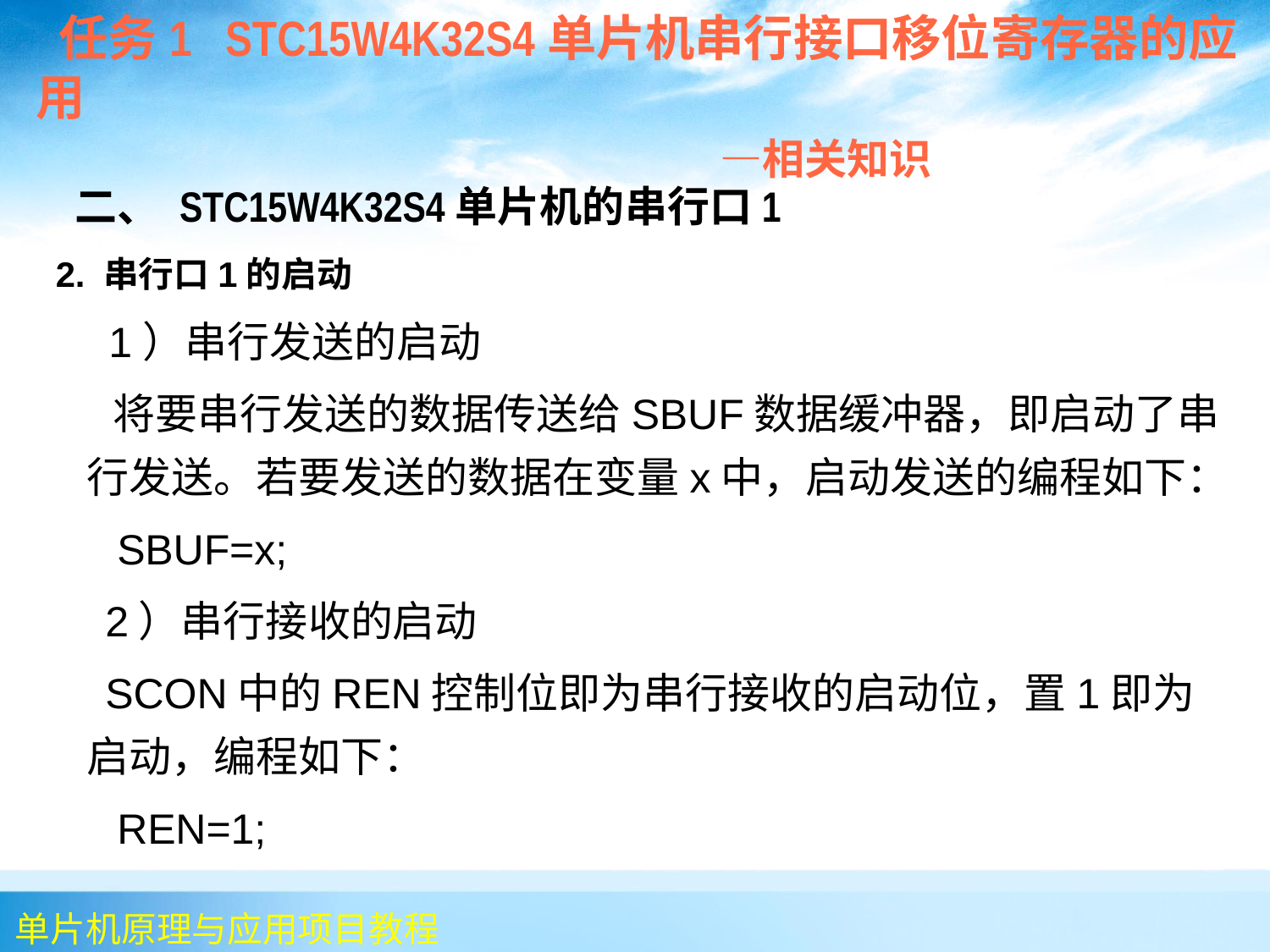

任务1   STC15W4K32S4单片机串行接口移位寄存器的应用
                                                             —相关知识
  二、 STC15W4K32S4单片机的串行口1
 2. 串行口1的启动
      1）串行发送的启动
      将要串行发送的数据传送给SBUF数据缓冲器，即启动了串行发送。若要发送的数据在变量x中，启动发送的编程如下：
      SBUF=x;
     2）串行接收的启动
     SCON中的REN控制位即为串行接收的启动位，置1即为启动，编程如下：
      REN=1;